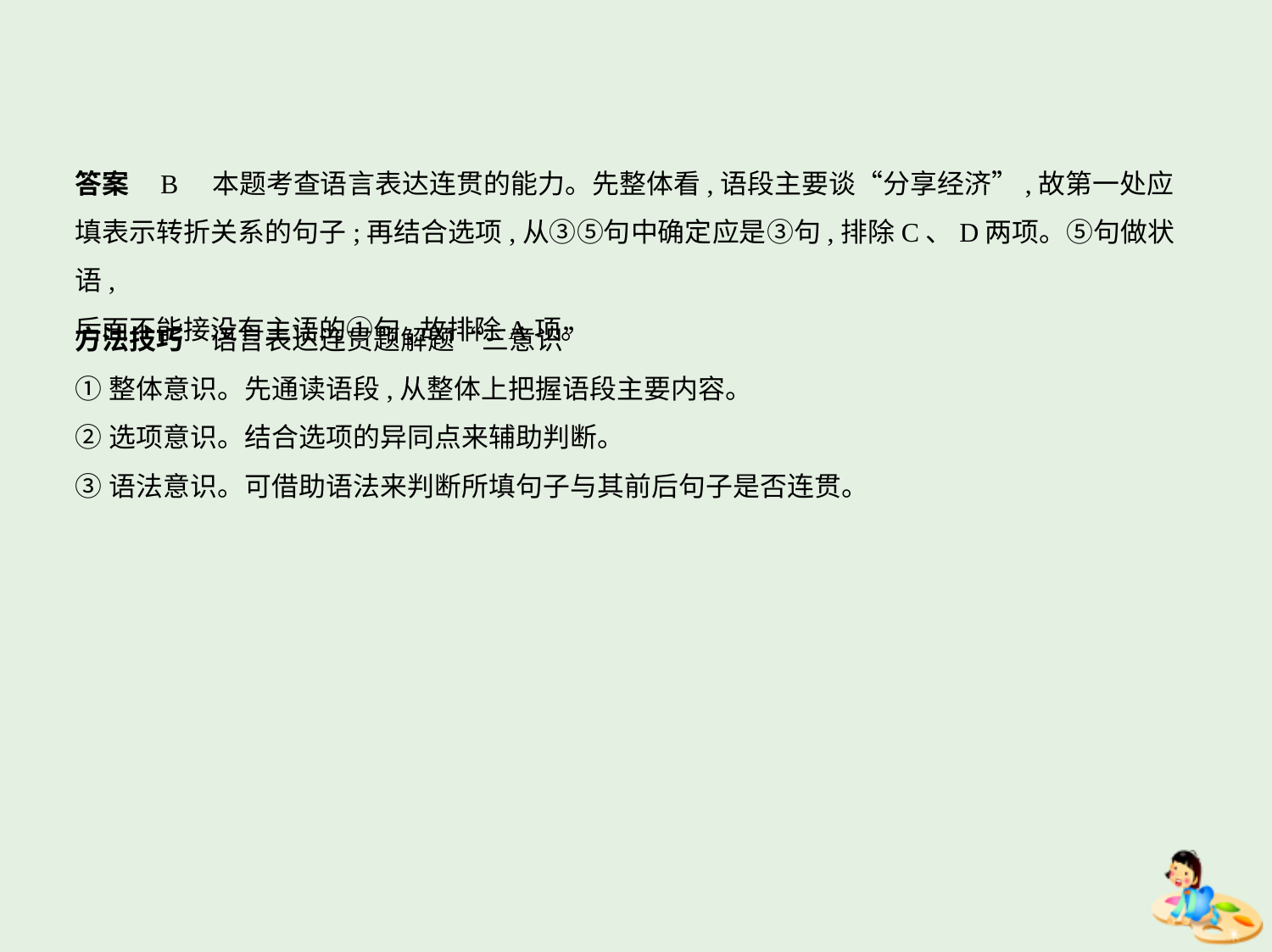

答案    B　本题考查语言表达连贯的能力。先整体看,语段主要谈“分享经济”,故第一处应
填表示转折关系的句子;再结合选项,从③⑤句中确定应是③句,排除C、D两项。⑤句做状语,
后面不能接没有主语的①句,故排除A项。
方法技巧　语言表达连贯题解题“三意识”
①整体意识。先通读语段,从整体上把握语段主要内容。
②选项意识。结合选项的异同点来辅助判断。
③语法意识。可借助语法来判断所填句子与其前后句子是否连贯。